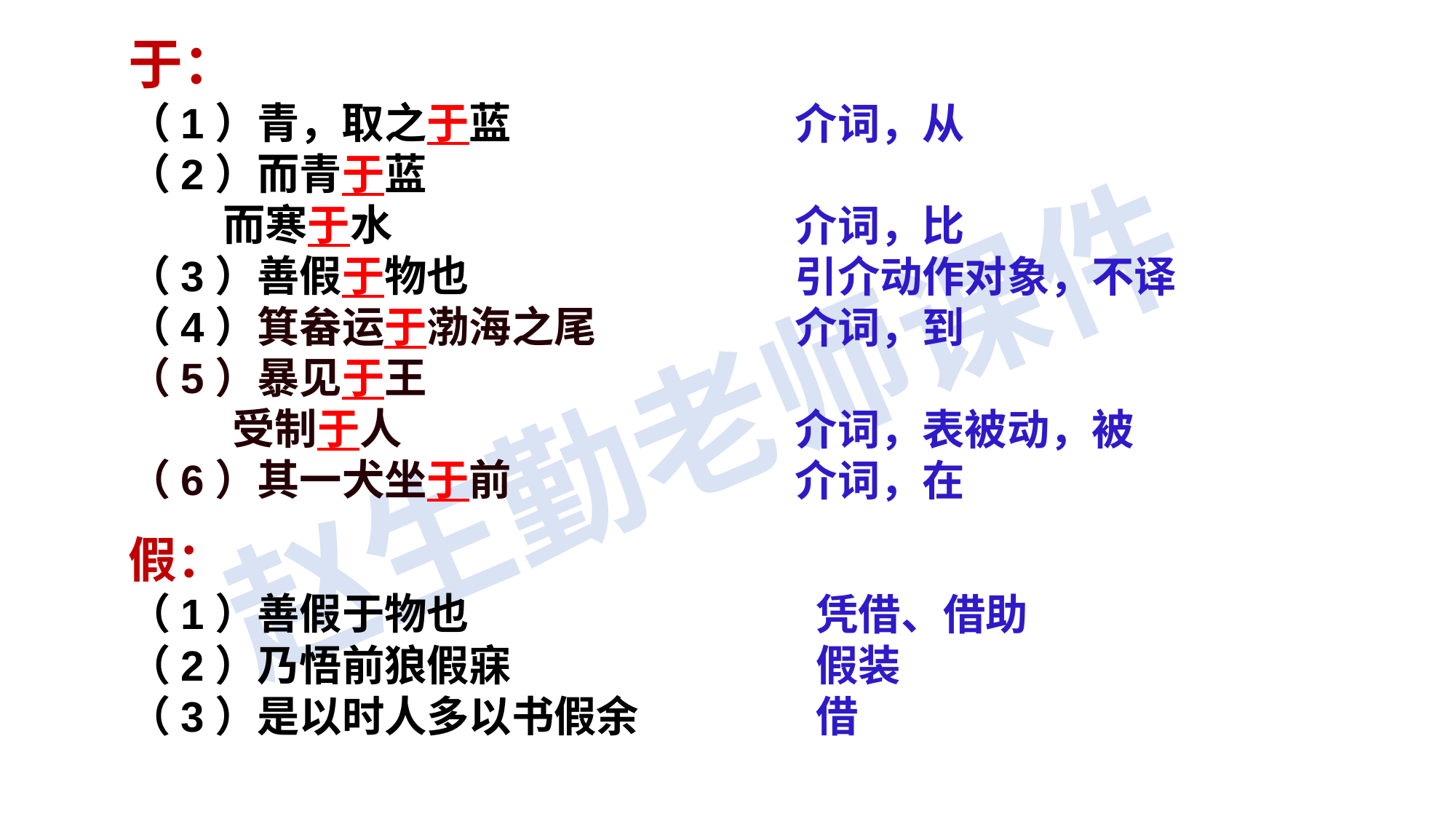

于：
（1）青，取之于蓝
（2）而青于蓝
　　 而寒于水
（3）善假于物也
（4）箕畚运于渤海之尾
（5）暴见于王
　　  受制于人
（6）其一犬坐于前
介词，从

介词，比
引介动作对象，不译
介词，到

介词，表被动，被
介词，在
假：
（1）善假于物也
（2）乃悟前狼假寐
（3）是以时人多以书假余
凭借、借助
假装
借